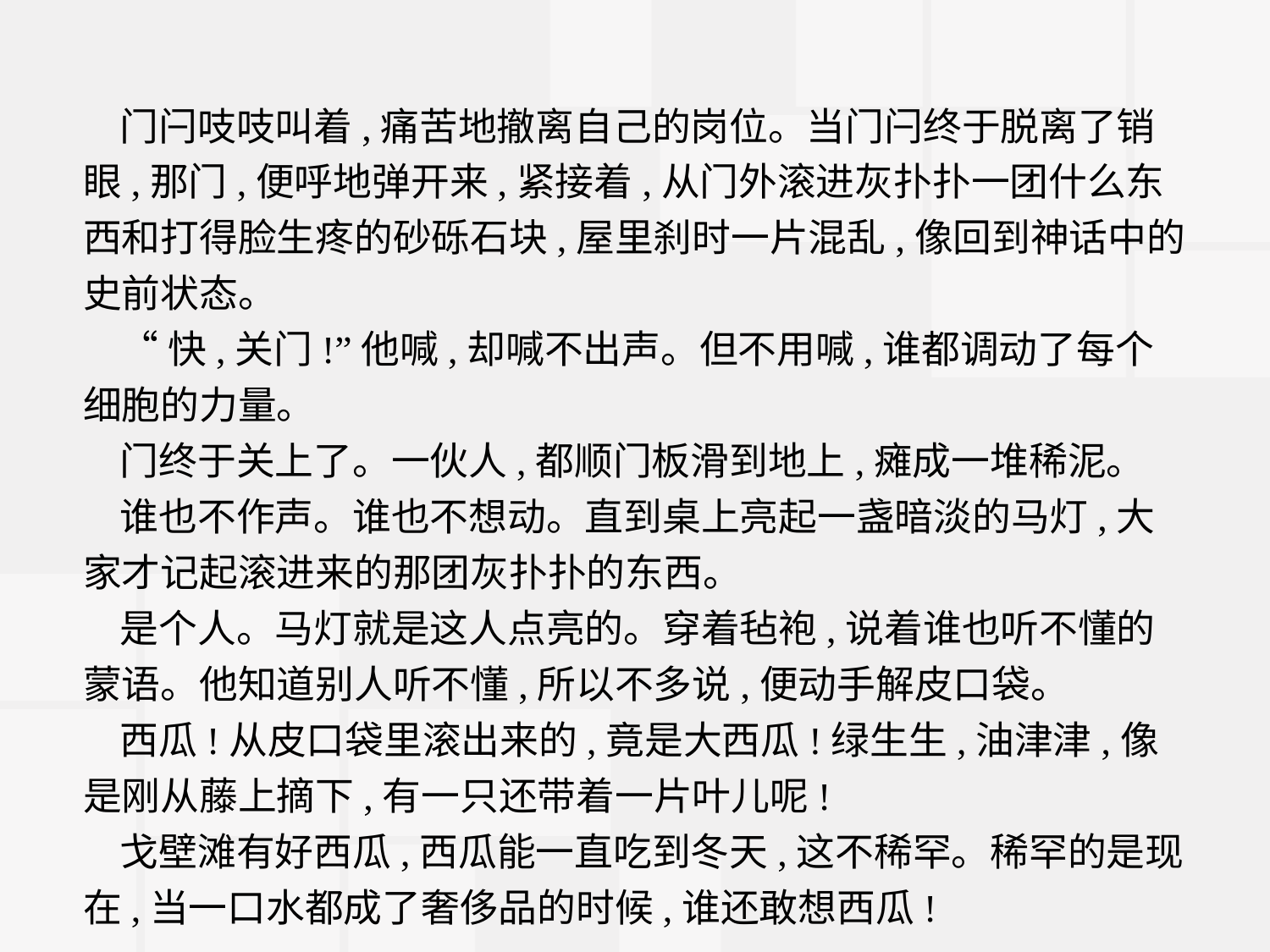

门闩吱吱叫着,痛苦地撤离自己的岗位。当门闩终于脱离了销眼,那门,便呼地弹开来,紧接着,从门外滚进灰扑扑一团什么东西和打得脸生疼的砂砾石块,屋里刹时一片混乱,像回到神话中的史前状态。
“快,关门!”他喊,却喊不出声。但不用喊,谁都调动了每个细胞的力量。
门终于关上了。一伙人,都顺门板滑到地上,瘫成一堆稀泥。
谁也不作声。谁也不想动。直到桌上亮起一盏暗淡的马灯,大家才记起滚进来的那团灰扑扑的东西。
是个人。马灯就是这人点亮的。穿着毡袍,说着谁也听不懂的蒙语。他知道别人听不懂,所以不多说,便动手解皮口袋。
西瓜!从皮口袋里滚出来的,竟是大西瓜!绿生生,油津津,像是刚从藤上摘下,有一只还带着一片叶儿呢!
戈壁滩有好西瓜,西瓜能一直吃到冬天,这不稀罕。稀罕的是现在,当一口水都成了奢侈品的时候,谁还敢想西瓜!